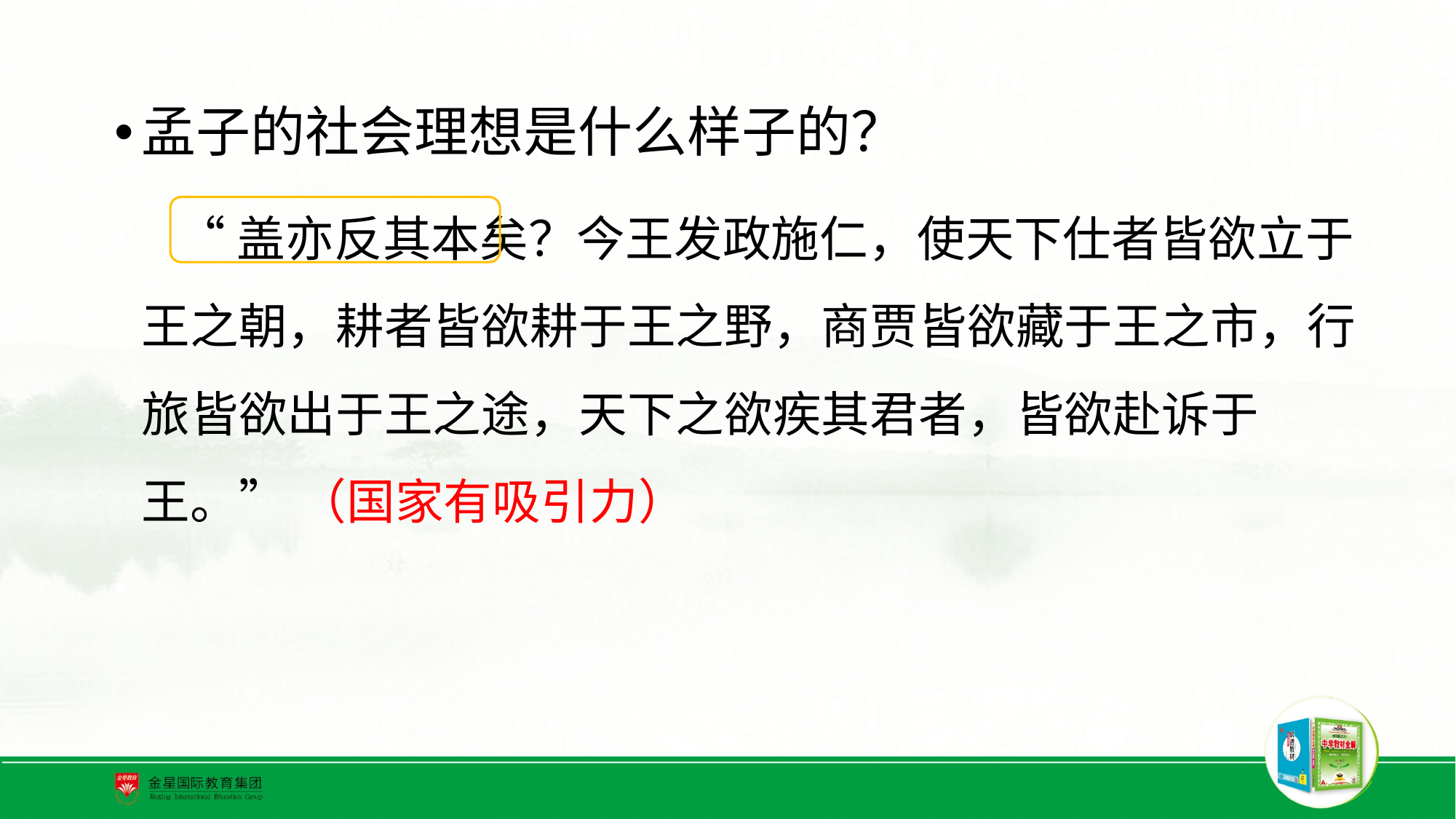

孟子的社会理想是什么样子的？
    “盖亦反其本矣？今王发政施仁，使天下仕者皆欲立于王之朝，耕者皆欲耕于王之野，商贾皆欲藏于王之市，行旅皆欲出于王之途，天下之欲疾其君者，皆欲赴诉于王。” （国家有吸引力）